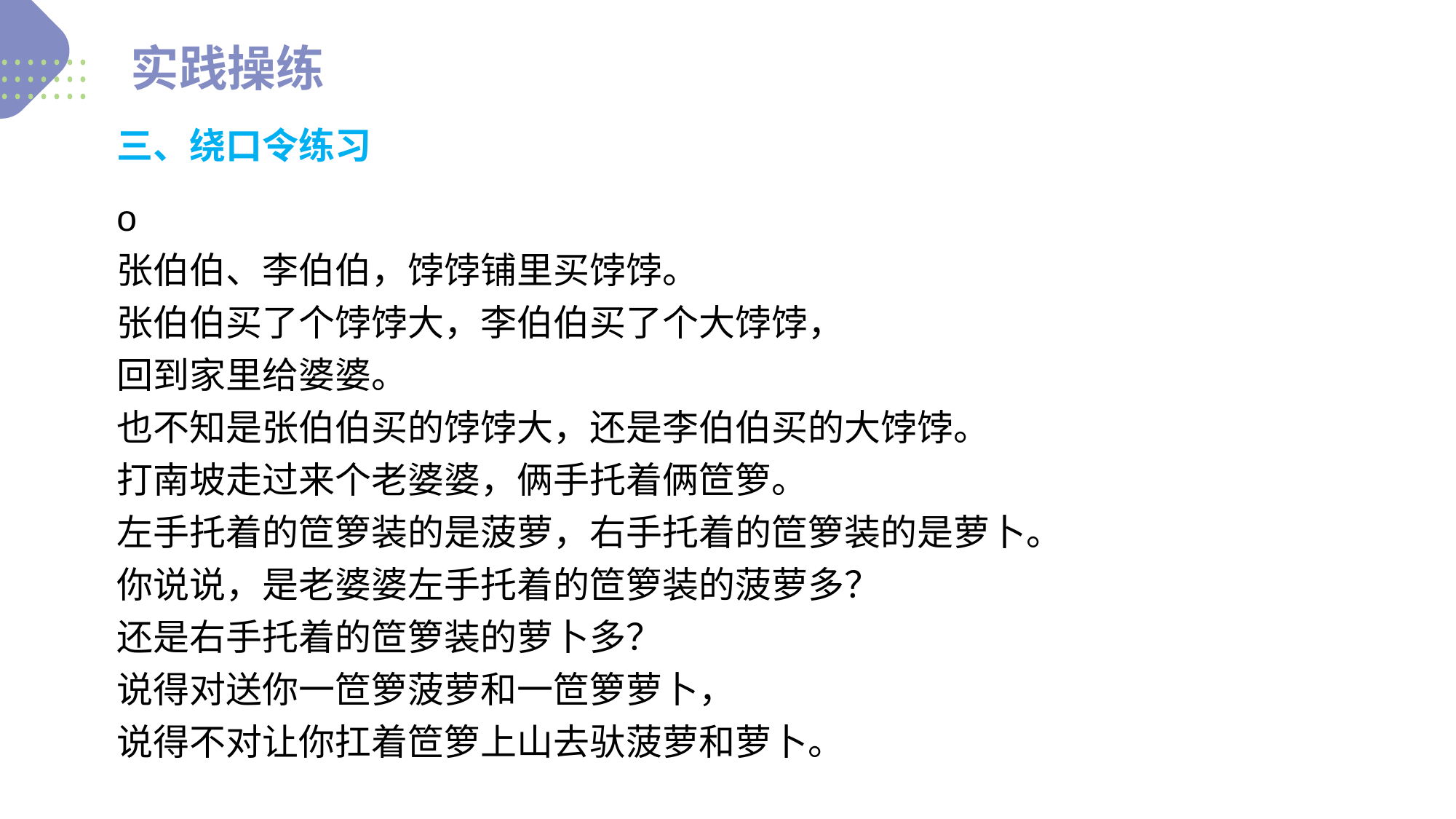

实践操练

三、绕口令练习
o
张伯伯、李伯伯，饽饽铺里买饽饽。
张伯伯买了个饽饽大，李伯伯买了个大饽饽，
回到家里给婆婆。
也不知是张伯伯买的饽饽大，还是李伯伯买的大饽饽。
打南坡走过来个老婆婆，俩手托着俩笸箩。
左手托着的笸箩装的是菠萝，右手托着的笸箩装的是萝卜。
你说说，是老婆婆左手托着的笸箩装的菠萝多？
还是右手托着的笸箩装的萝卜多？
说得对送你一笸箩菠萝和一笸箩萝卜，
说得不对让你扛着笸箩上山去驮菠萝和萝卜。